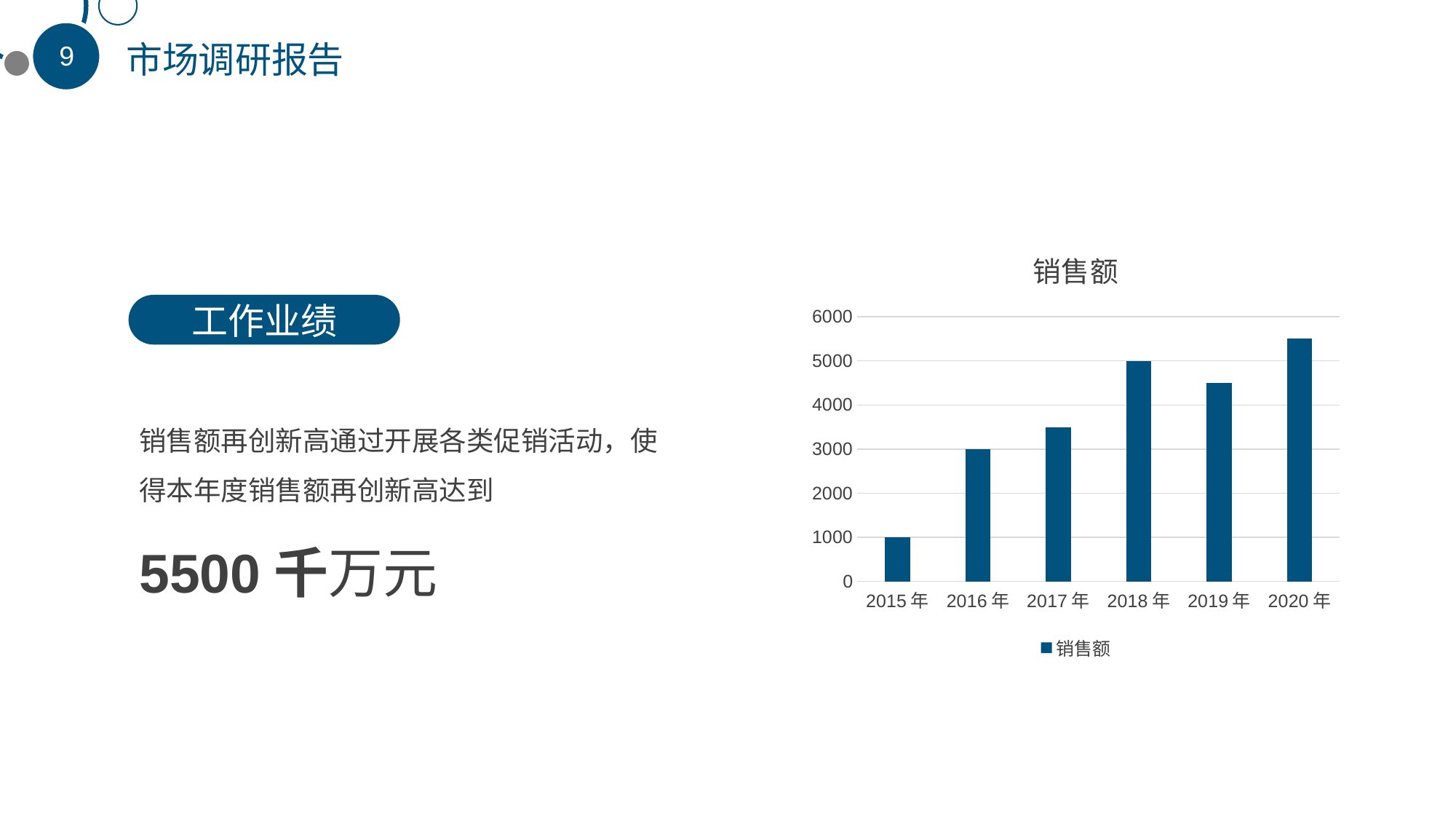

市场调研报告

### Chart:

| Category | 销售额 |
|---|---|
| 2015年 | 1000.0 |
| 2016年 | 3000.0 |
| 2017年 | 3500.0 |
| 2018年 | 5000.0 |
| 2019年 | 4500.0 |
| 2020年 | 5500.0 |
工作业绩
销售额再创新高通过开展各类促销活动，使得本年度销售额再创新高达到
5500千万元